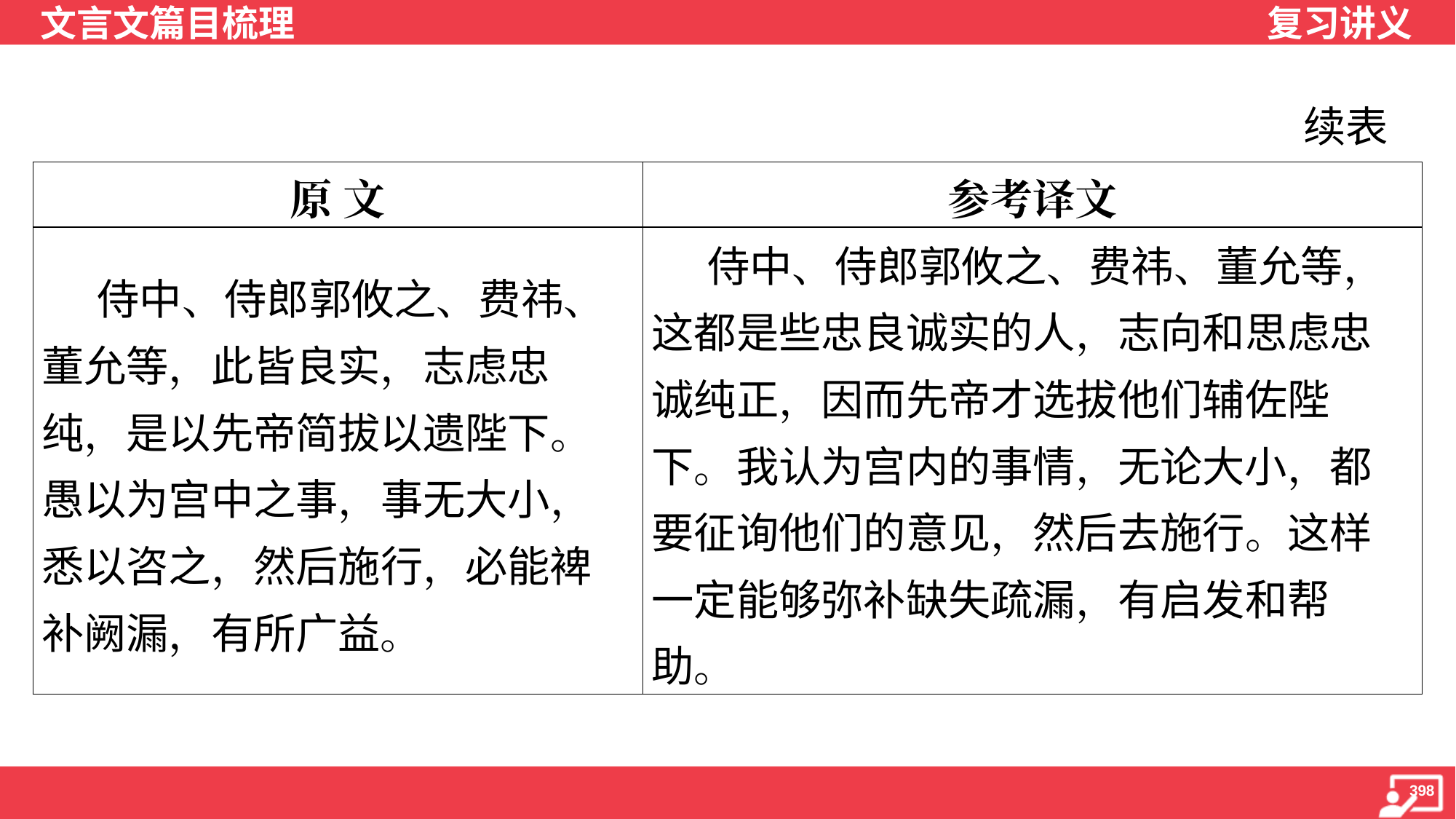

续表
| 原 文 | 参考译文 |
| --- | --- |
| 侍中、侍郎郭攸之、费祎、董允等，此皆良实，志虑忠纯，是以先帝简拔以遗陛下。愚以为宫中之事，事无大小，悉以咨之，然后施行，必能裨补阙漏，有所广益。 | 侍中、侍郎郭攸之、费祎、董允等，这都是些忠良诚实的人，志向和思虑忠诚纯正，因而先帝才选拔他们辅佐陛下。我认为宫内的事情，无论大小，都要征询他们的意见，然后去施行。这样一定能够弥补缺失疏漏，有启发和帮助。 |